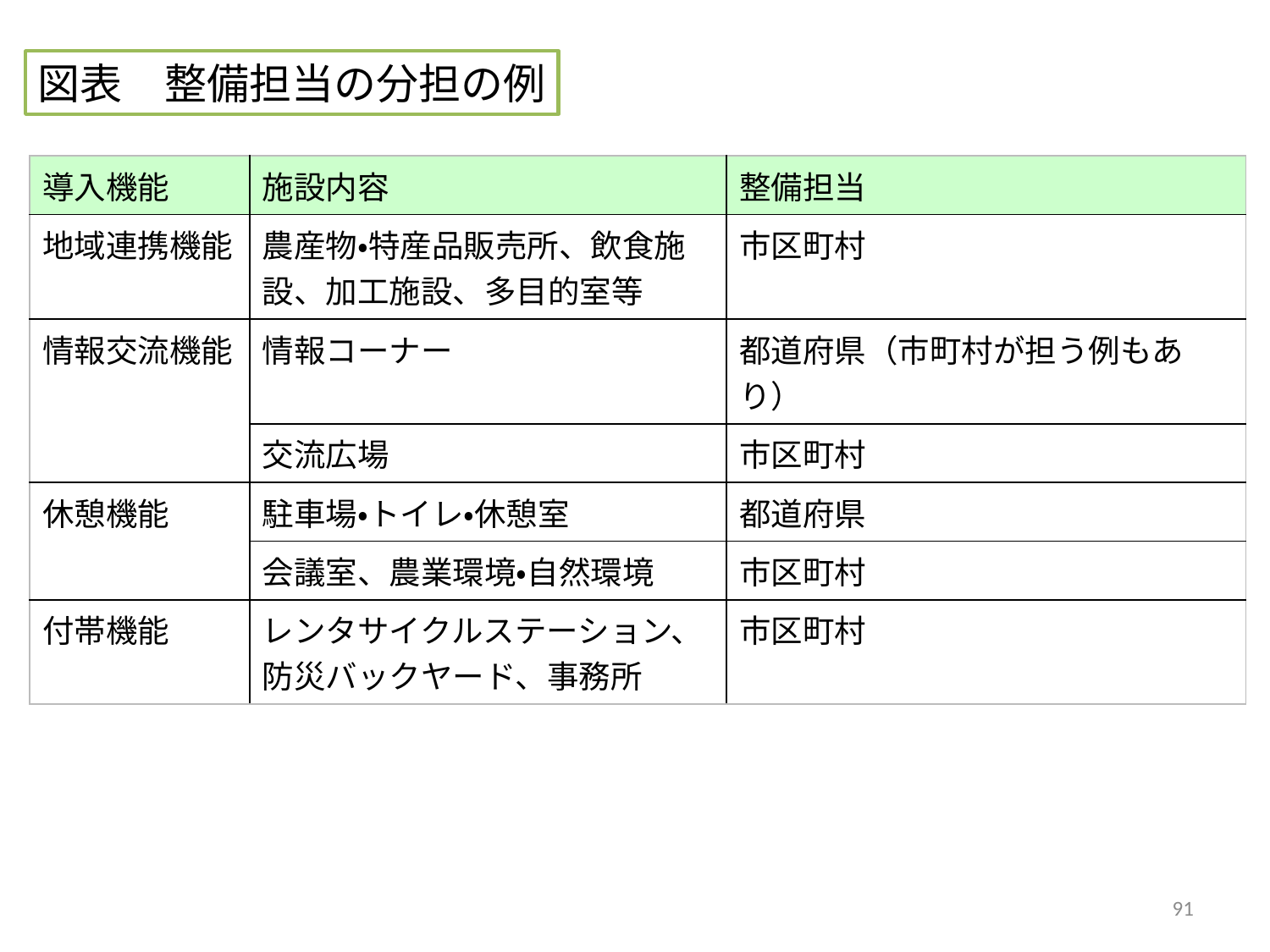

図表　整備担当の分担の例
| 導入機能 | 施設内容 | 整備担当 |
| --- | --- | --- |
| 地域連携機能 | 農産物・特産品販売所、飲食施設、加工施設、多目的室等 | 市区町村 |
| 情報交流機能 | 情報コーナー | 都道府県（市町村が担う例もあり） |
|  | 交流広場 | 市区町村 |
| 休憩機能 | 駐車場・トイレ・休憩室 | 都道府県 |
|  | 会議室、農業環境・自然環境 | 市区町村 |
| 付帯機能 | レンタサイクルステーション、 防災バックヤード、事務所 | 市区町村 |
91